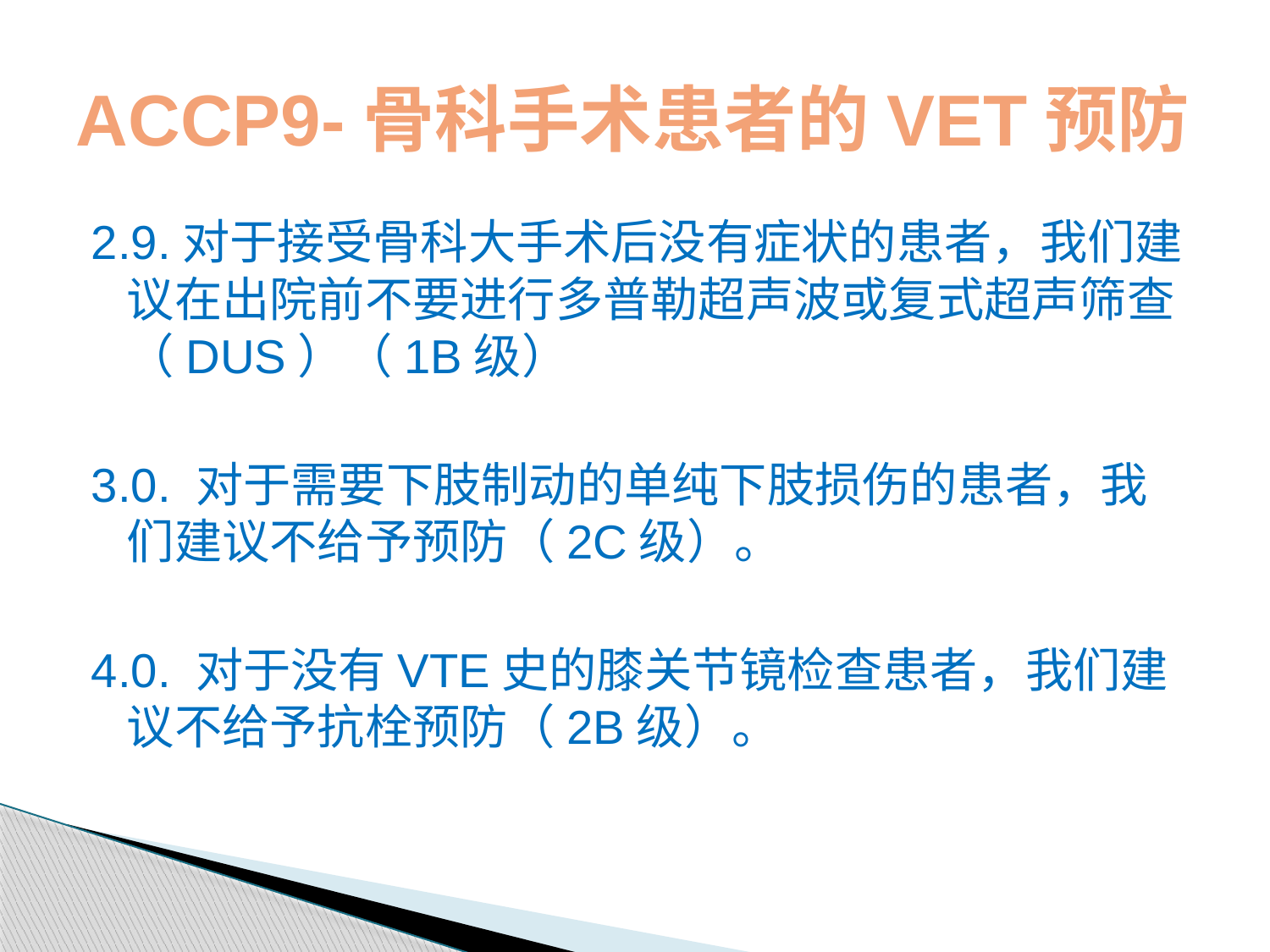

# ACCP9-骨科手术患者的VET预防
2.9.对于接受骨科大手术后没有症状的患者，我们建议在出院前不要进行多普勒超声波或复式超声筛查 （DUS）（1B级）

3.0. 对于需要下肢制动的单纯下肢损伤的患者，我们建议不给予预防（2C级）。

4.0. 对于没有VTE史的膝关节镜检查患者，我们建议不给予抗栓预防（2B级）。